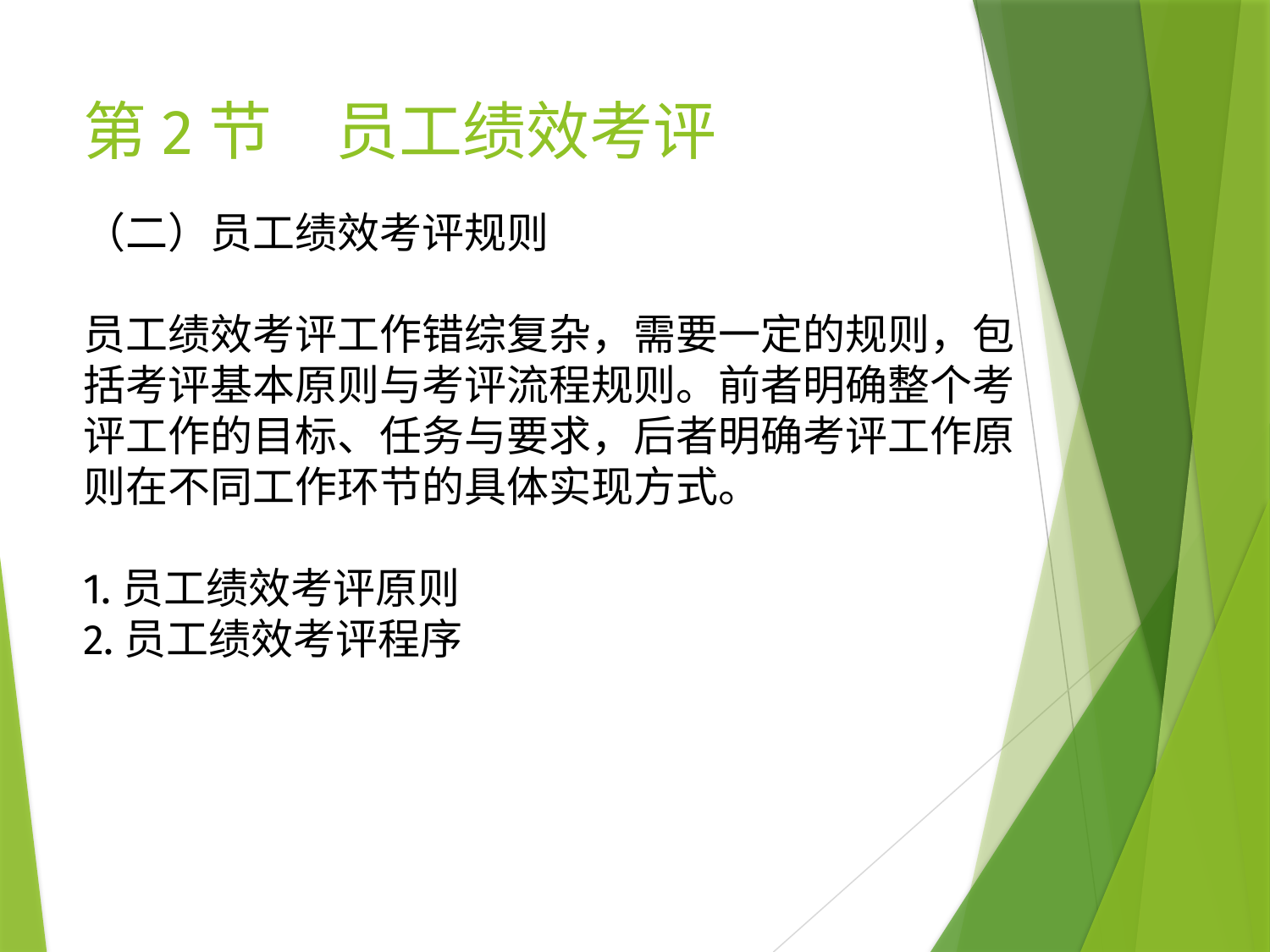

# 第2节　员工绩效考评
（二）员工绩效考评规则

员工绩效考评工作错综复杂，需要一定的规则，包括考评基本原则与考评流程规则。前者明确整个考评工作的目标、任务与要求，后者明确考评工作原则在不同工作环节的具体实现方式。

1.员工绩效考评原则
2.员工绩效考评程序